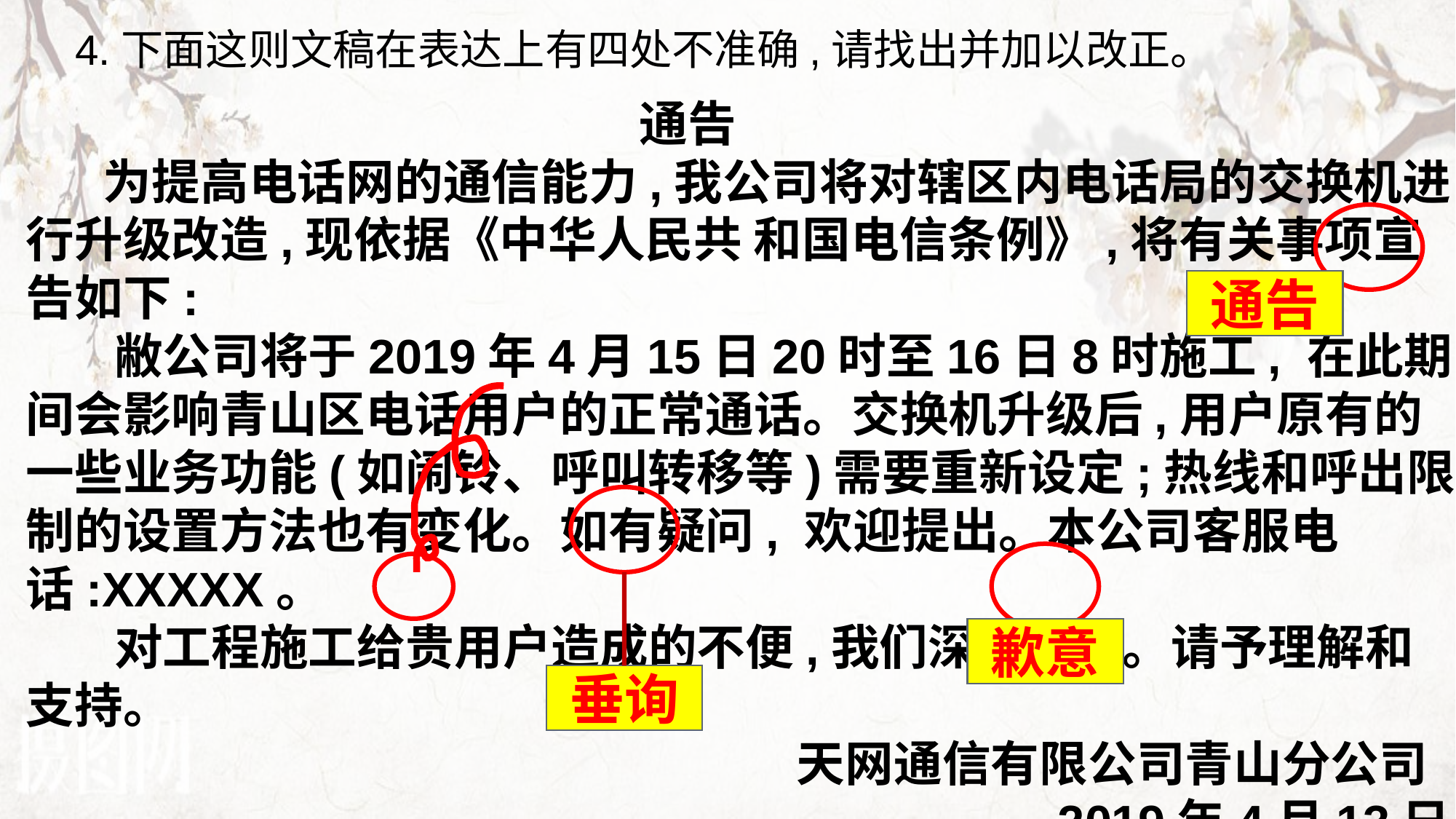

4.下面这则文稿在表达上有四处不准确,请找出并加以改正。

通告
 为提高电话网的通信能力,我公司将对辖区内电话局的交换机进行升级改造,现依据《中华人民共 和国电信条例》,将有关事项宣告如下:
  敝公司将于2019年4月15日20时至16日8时施工, 在此期间会影响青山区电话用户的正常通话。交换机升级后,用户原有的一些业务功能(如闹铃、呼叫转移等)需要重新设定;热线和呼出限制的设置方法也有变化。如有疑问, 欢迎提出。本公司客服电话:XXXXX。
  对工程施工给贵用户造成的不便,我们深表不安。请予理解和支持。
天网通信有限公司青山分公司
2019年4月13日

通告

歉意
垂询